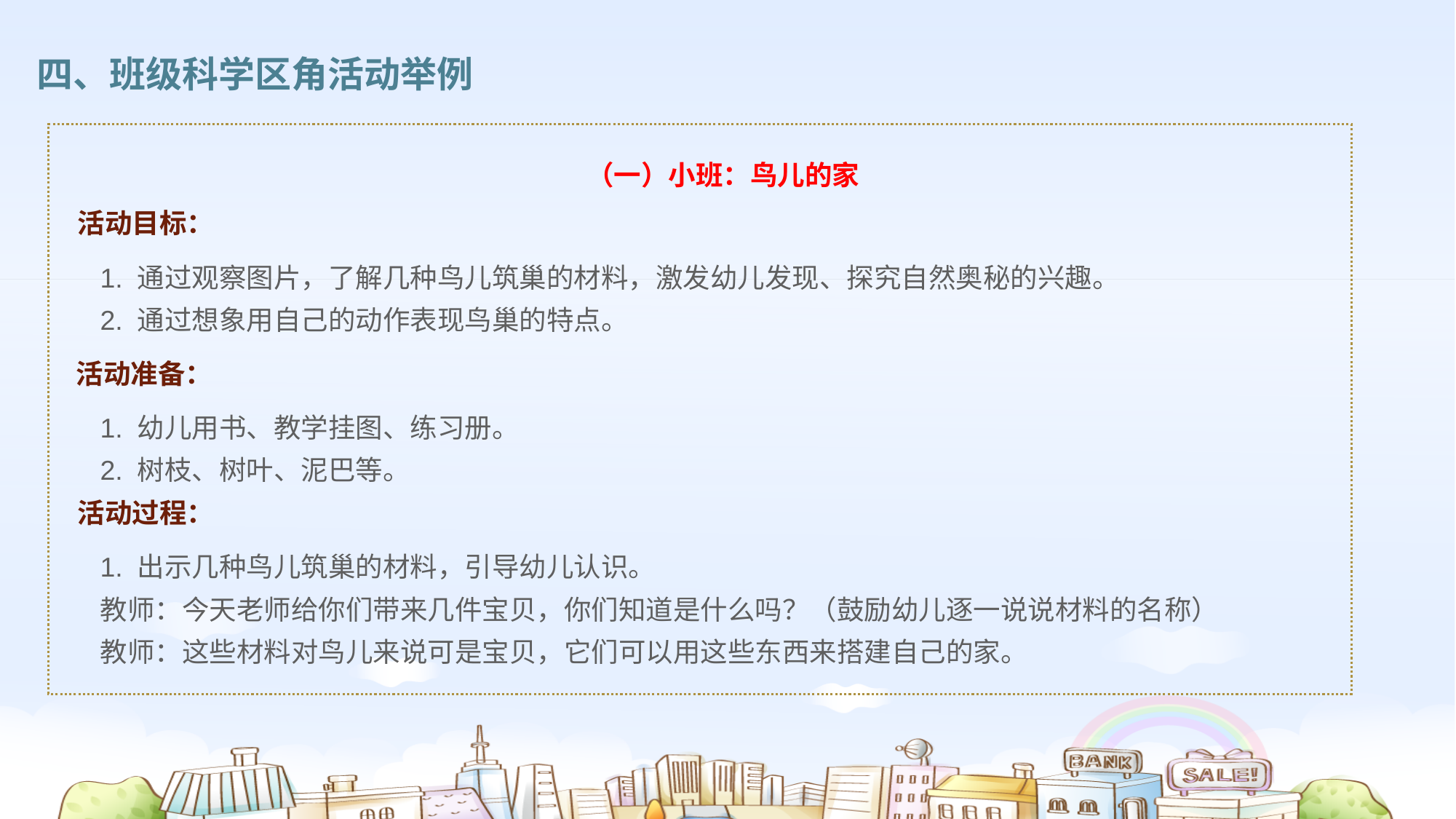

四、班级科学区角活动举例

（一）小班：鸟儿的家
活动目标：
1. 通过观察图片，了解几种鸟儿筑巢的材料，激发幼儿发现、探究自然奥秘的兴趣。
2. 通过想象用自己的动作表现鸟巢的特点。
活动准备：
1. 幼儿用书、教学挂图、练习册。
2. 树枝、树叶、泥巴等。
活动过程：
1. 出示几种鸟儿筑巢的材料，引导幼儿认识。
教师：今天老师给你们带来几件宝贝，你们知道是什么吗？（鼓励幼儿逐一说说材料的名称）
教师：这些材料对鸟儿来说可是宝贝，它们可以用这些东西来搭建自己的家。